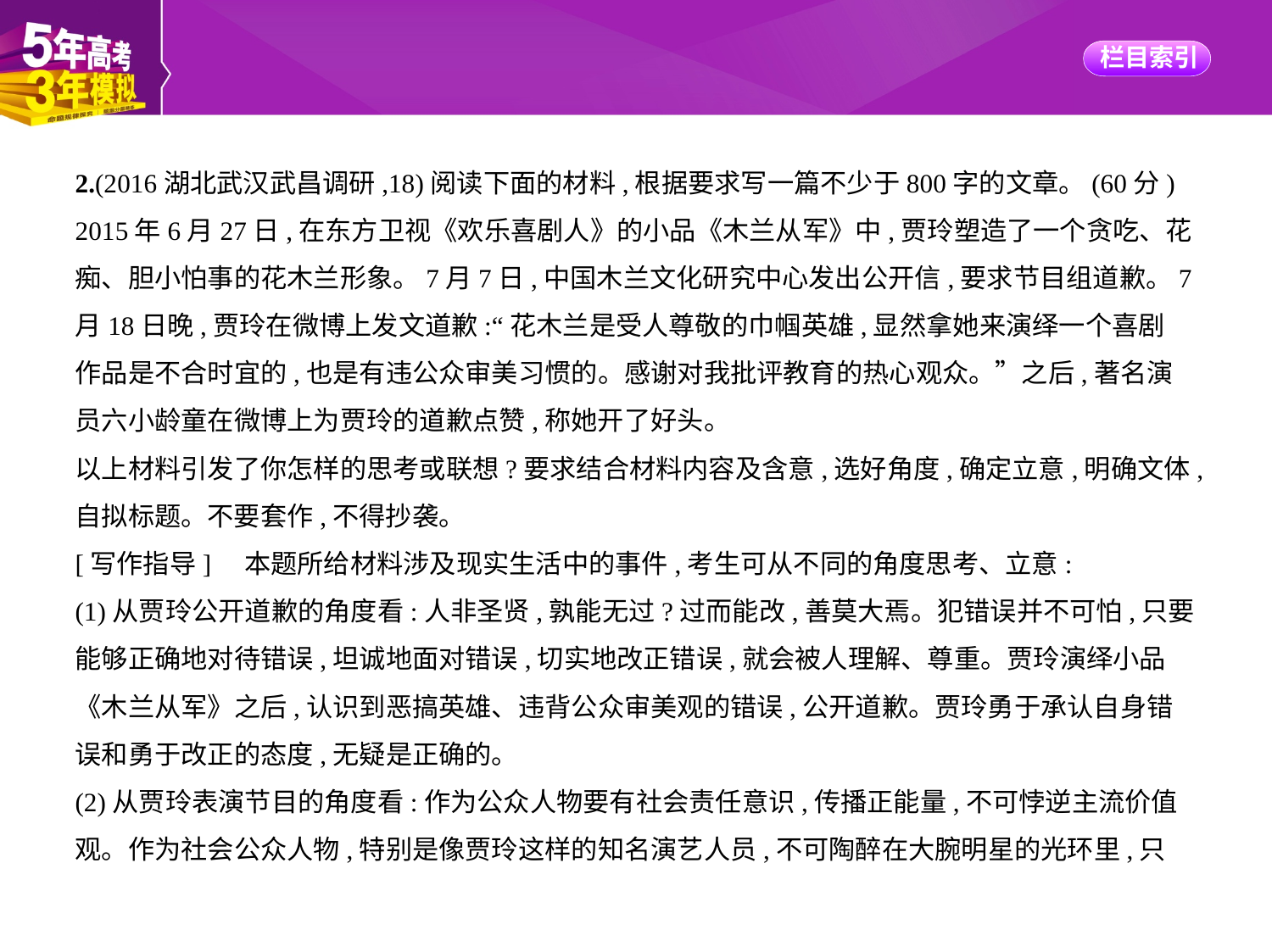

2.(2016湖北武汉武昌调研,18)阅读下面的材料,根据要求写一篇不少于800字的文章。(60分)
2015年6月27日,在东方卫视《欢乐喜剧人》的小品《木兰从军》中,贾玲塑造了一个贪吃、花
痴、胆小怕事的花木兰形象。7月7日,中国木兰文化研究中心发出公开信,要求节目组道歉。7
月18日晚,贾玲在微博上发文道歉:“花木兰是受人尊敬的巾帼英雄,显然拿她来演绎一个喜剧
作品是不合时宜的,也是有违公众审美习惯的。感谢对我批评教育的热心观众。”之后,著名演
员六小龄童在微博上为贾玲的道歉点赞,称她开了好头。
以上材料引发了你怎样的思考或联想?要求结合材料内容及含意,选好角度,确定立意,明确文体,
自拟标题。不要套作,不得抄袭。
[写作指导]　本题所给材料涉及现实生活中的事件,考生可从不同的角度思考、立意:
(1)从贾玲公开道歉的角度看:人非圣贤,孰能无过?过而能改,善莫大焉。犯错误并不可怕,只要
能够正确地对待错误,坦诚地面对错误,切实地改正错误,就会被人理解、尊重。贾玲演绎小品
《木兰从军》之后,认识到恶搞英雄、违背公众审美观的错误,公开道歉。贾玲勇于承认自身错
误和勇于改正的态度,无疑是正确的。
(2)从贾玲表演节目的角度看:作为公众人物要有社会责任意识,传播正能量,不可悖逆主流价值
观。作为社会公众人物,特别是像贾玲这样的知名演艺人员,不可陶醉在大腕明星的光环里,只